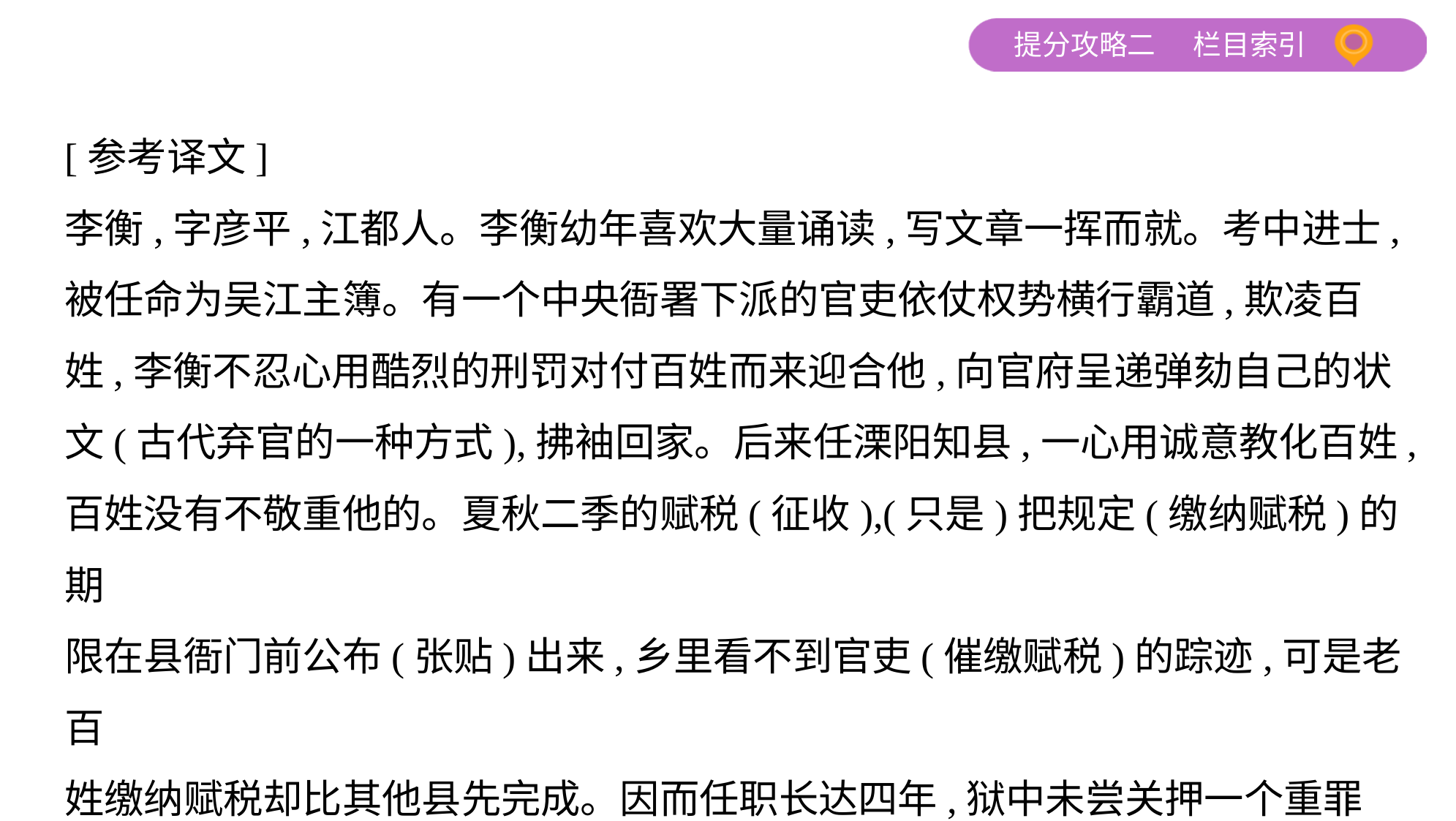

[参考译文]
李衡,字彦平,江都人。李衡幼年喜欢大量诵读,写文章一挥而就。考中进士,
被任命为吴江主簿。有一个中央衙署下派的官吏依仗权势横行霸道,欺凌百
姓,李衡不忍心用酷烈的刑罚对付百姓而来迎合他,向官府呈递弹劾自己的状
文(古代弃官的一种方式),拂袖回家。后来任溧阳知县,一心用诚意教化百姓,
百姓没有不敬重他的。夏秋二季的赋税(征收),(只是)把规定(缴纳赋税)的期
限在县衙门前公布(张贴)出来,乡里看不到官吏(催缴赋税)的踪迹,可是老百
姓缴纳赋税却比其他县先完成。因而任职长达四年,狱中未尝关押一个重罪
犯人。